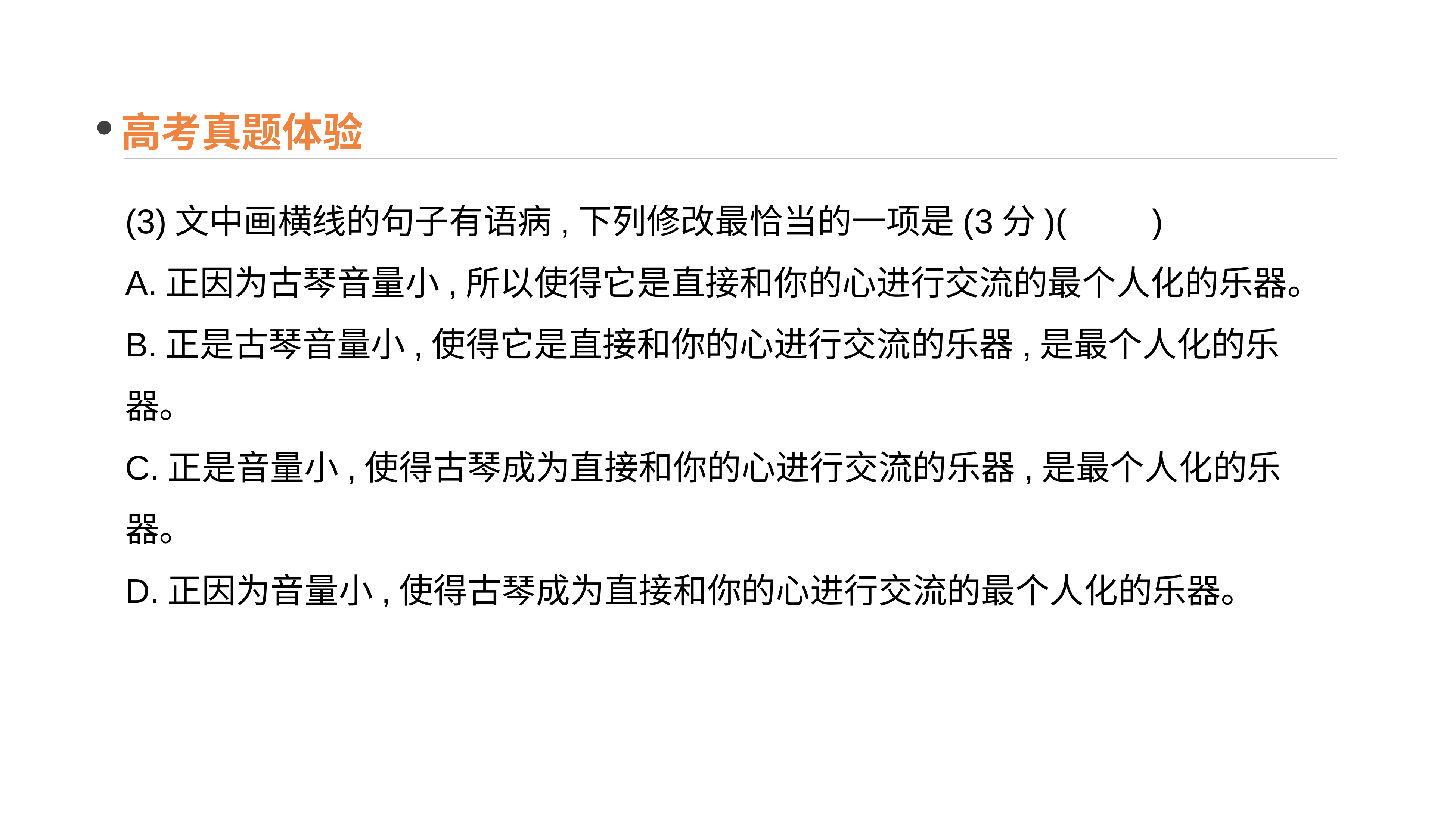

高考真题体验

(3)文中画横线的句子有语病,下列修改最恰当的一项是(3分)(　　)
A.正因为古琴音量小,所以使得它是直接和你的心进行交流的最个人化的乐器。
B.正是古琴音量小,使得它是直接和你的心进行交流的乐器,是最个人化的乐器。
C.正是音量小,使得古琴成为直接和你的心进行交流的乐器,是最个人化的乐器。
D.正因为音量小,使得古琴成为直接和你的心进行交流的最个人化的乐器。